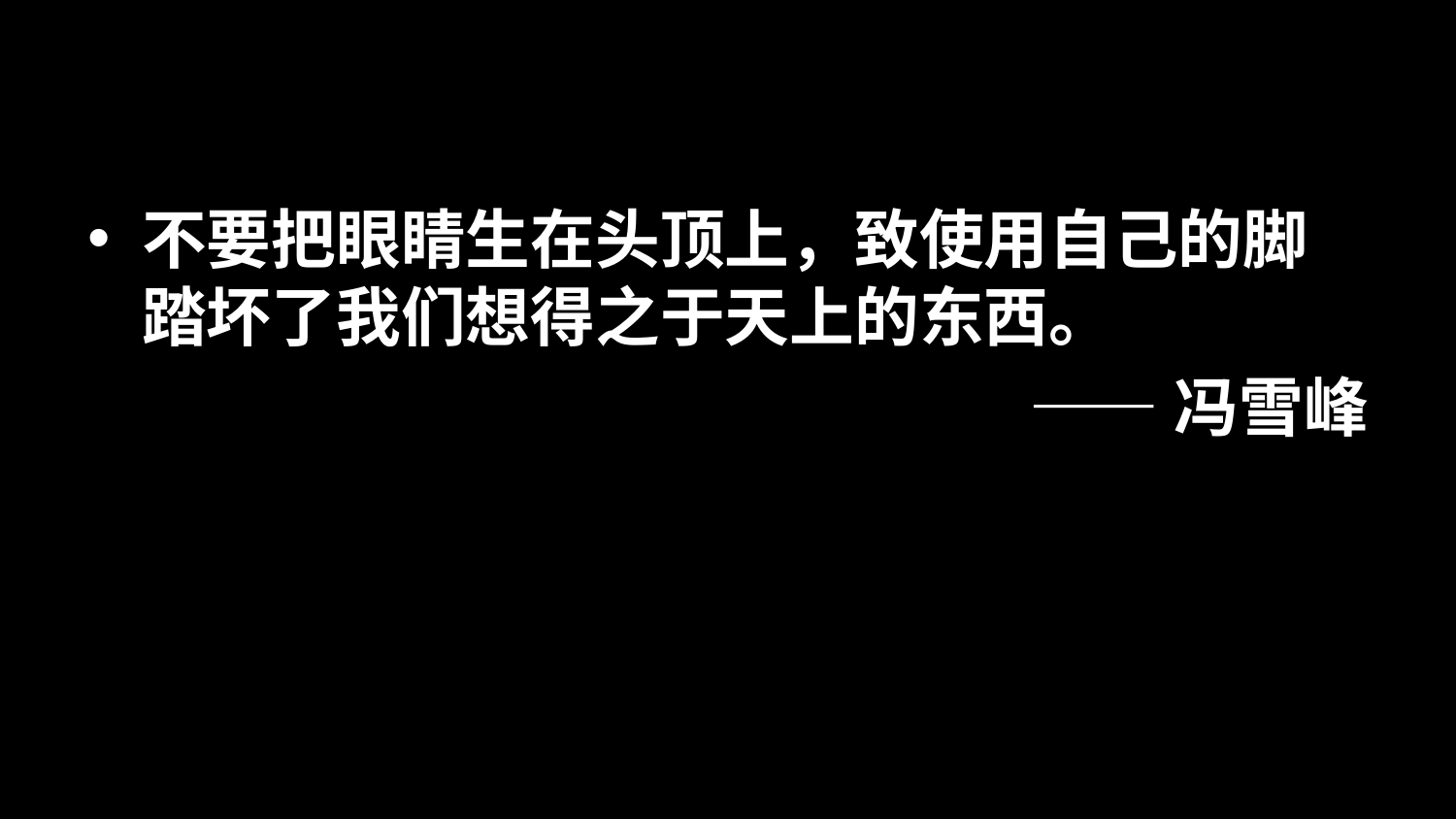

#
不要把眼睛生在头顶上，致使用自己的脚踏坏了我们想得之于天上的东西。
——冯雪峰